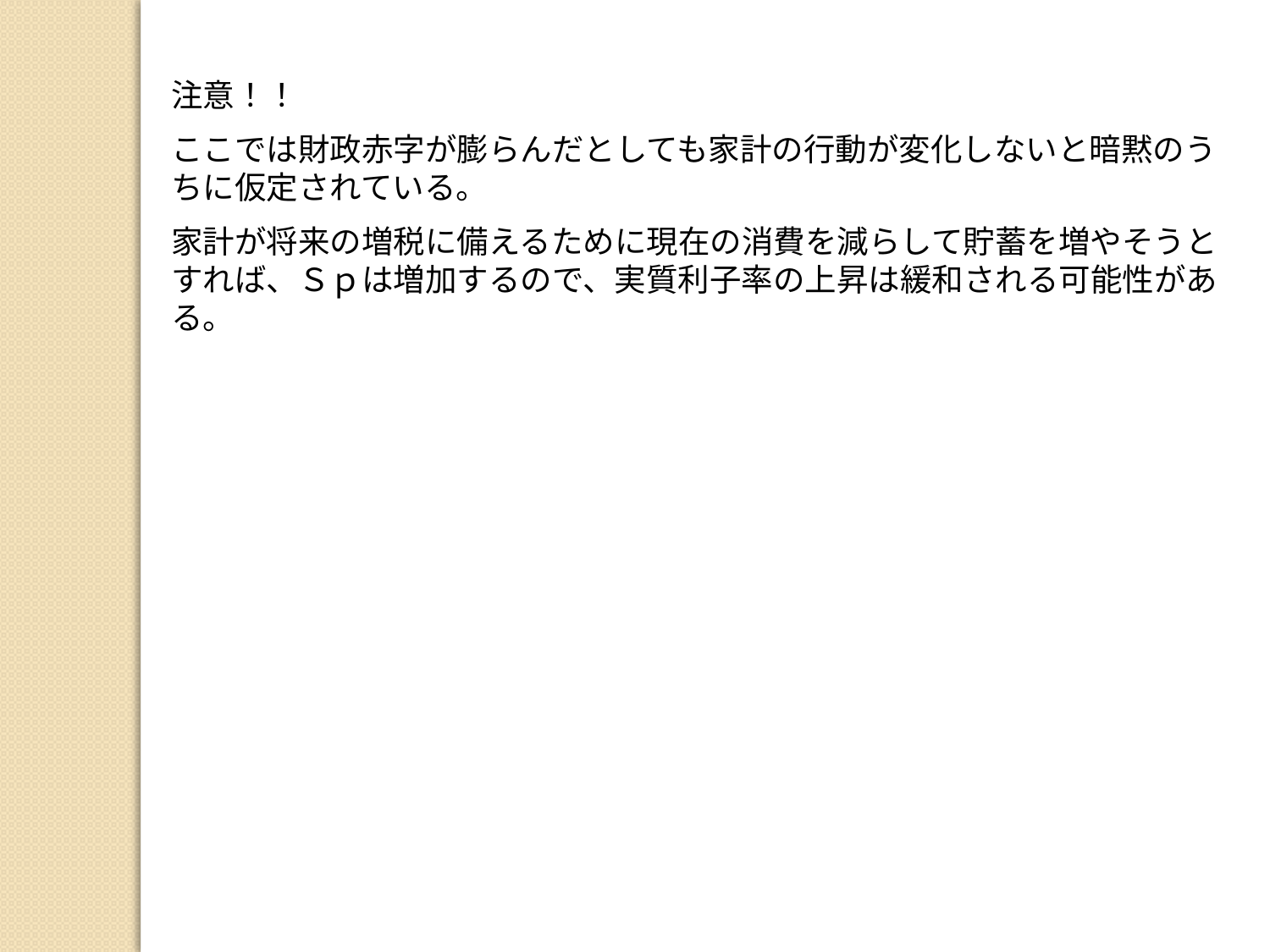

注意！！
ここでは財政赤字が膨らんだとしても家計の行動が変化しないと暗黙のうちに仮定されている。
家計が将来の増税に備えるために現在の消費を減らして貯蓄を増やそうとすれば、Ｓｐは増加するので、実質利子率の上昇は緩和される可能性がある。